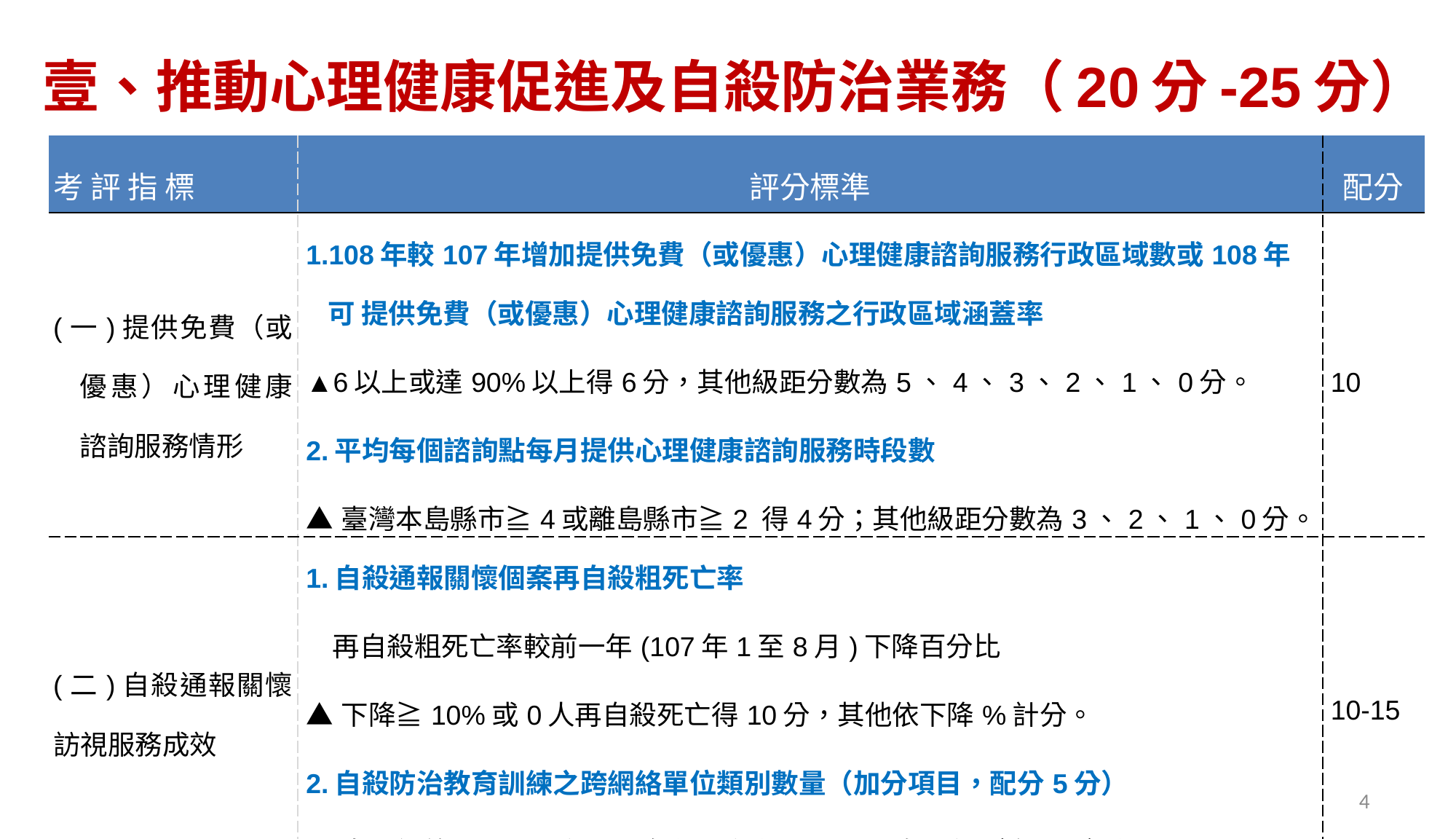

# 壹、推動心理健康促進及自殺防治業務（20分-25分）
| 考 評 指 標 | 評分標準 | 配分 |
| --- | --- | --- |
| (一)提供免費（或優惠）心理健康諮詢服務情形 | 1.108年較107年增加提供免費（或優惠）心理健康諮詢服務行政區域數或108年可 提供免費（或優惠）心理健康諮詢服務之行政區域涵蓋率 ▲6以上或達90%以上得6分，其他級距分數為5、4、3、2、1、0分。 2.平均每個諮詢點每月提供心理健康諮詢服務時段數 ▲臺灣本島縣市≧4或離島縣市≧2 得4分；其他級距分數為3、2、1、0分。 | 10 |
| (二)自殺通報關懷訪視服務成效 | 1.自殺通報關懷個案再自殺粗死亡率 再自殺粗死亡率較前一年(107年1至8月)下降百分比 ▲下降≧10%或0人再自殺死亡得10分，其他依下降%計分。 2.自殺防治教育訓練之跨網絡單位類別數量（加分項目，配分5分） ▲未跨網絡0分，2個以上每加1個加1分，最多5個（含以上）加5分。 | 10-15 |
4